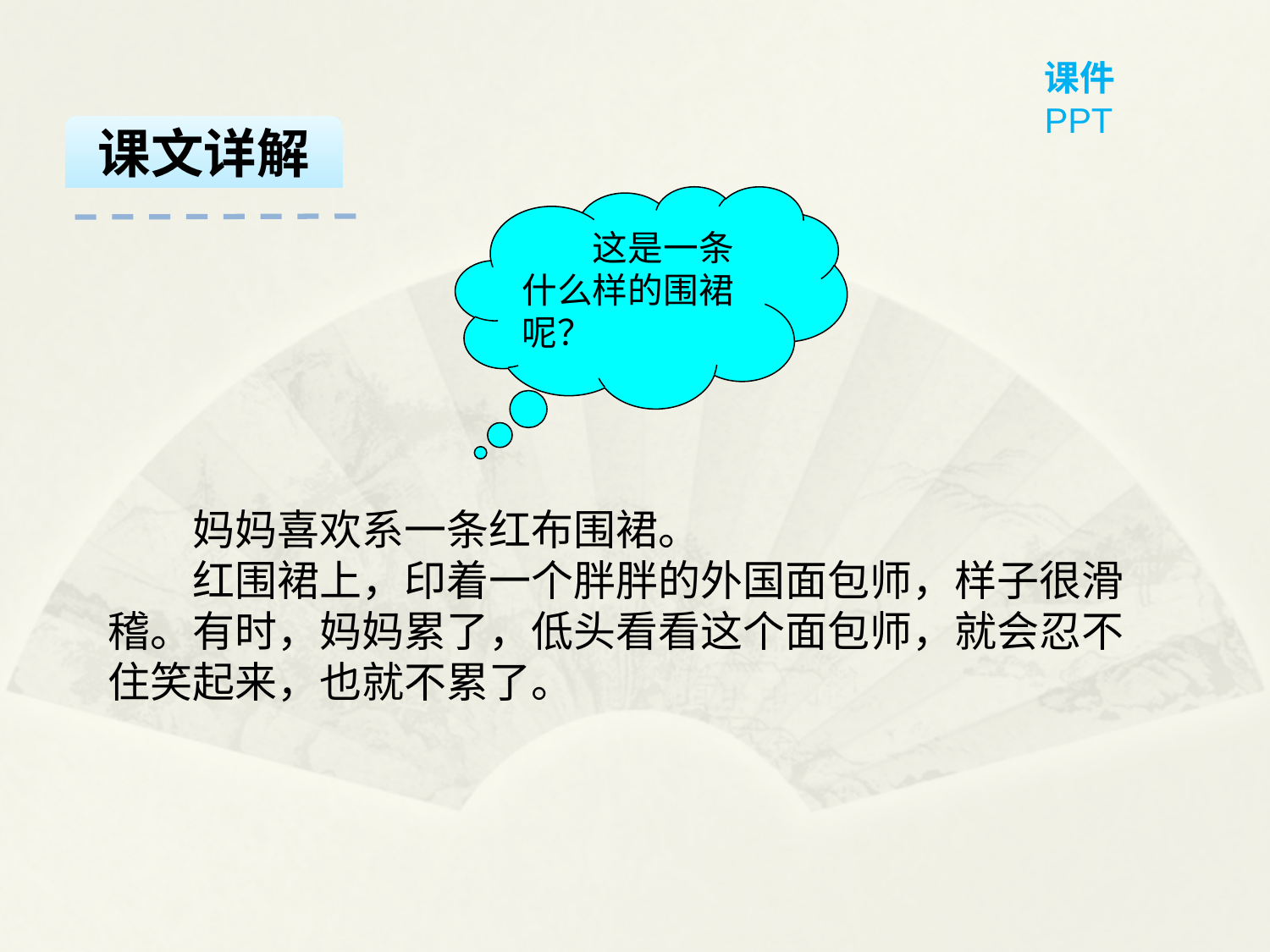

课件PPT
课文详解
　　这是一条什么样的围裙呢？

　　妈妈喜欢系一条红布围裙。
　　红围裙上，印着一个胖胖的外国面包师，样子很滑稽。有时，妈妈累了，低头看看这个面包师，就会忍不住笑起来，也就不累了。